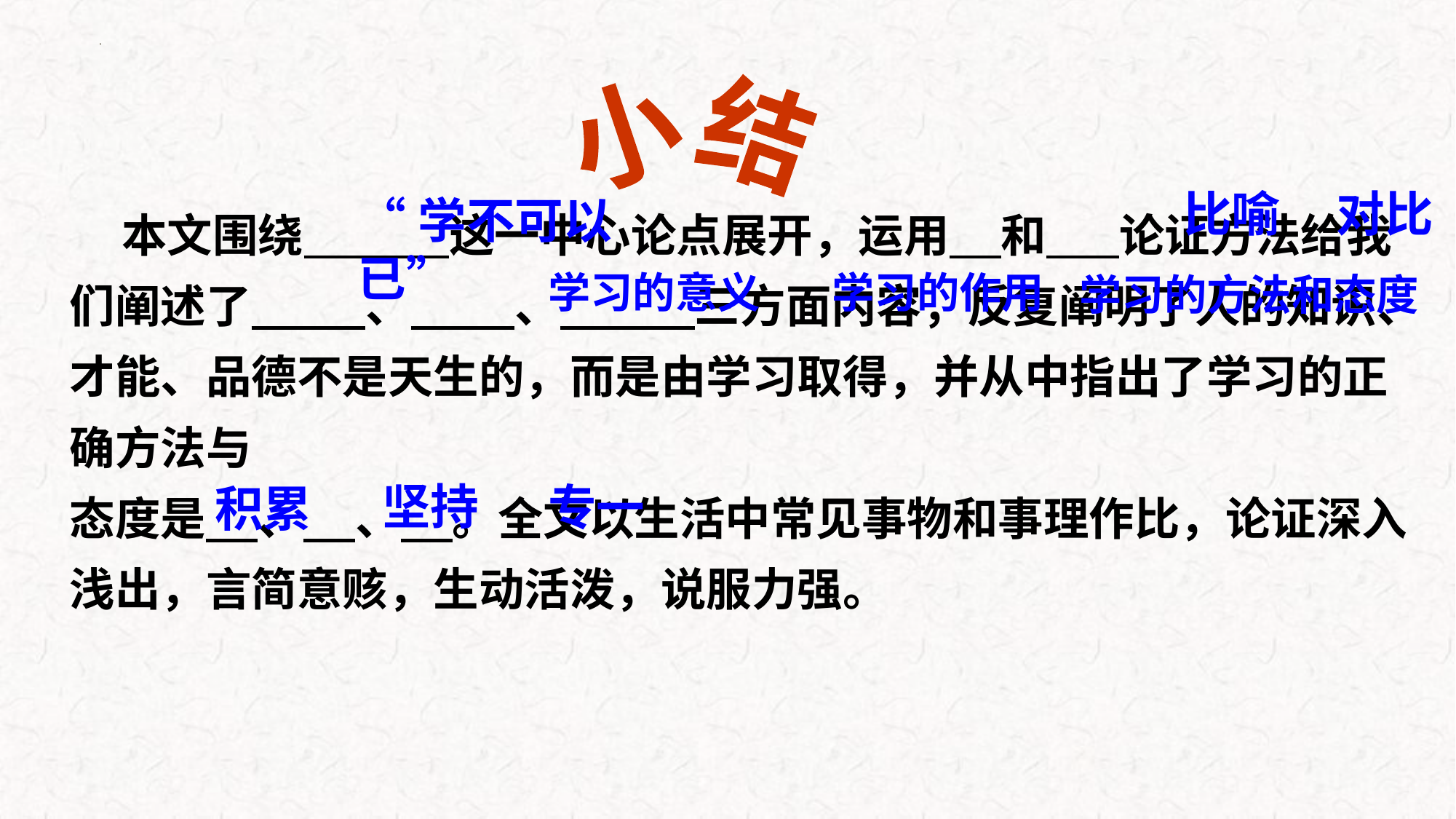

小 结
比喻
对比
“学不可以已”
    本文围绕              这一中心论点展开，运用     和       论证方法给我们阐述了           、          、             三方面内容，反复阐明了人的知识、才能、品德不是天生的，而是由学习取得，并从中指出了学习的正确方法与
态度是     、     、     。全文以生活中常见事物和事理作比，论证深入浅出，言简意赅，生动活泼，说服力强。
学习的意义
学习的作用
学习的方法和态度
坚持
专一
积累